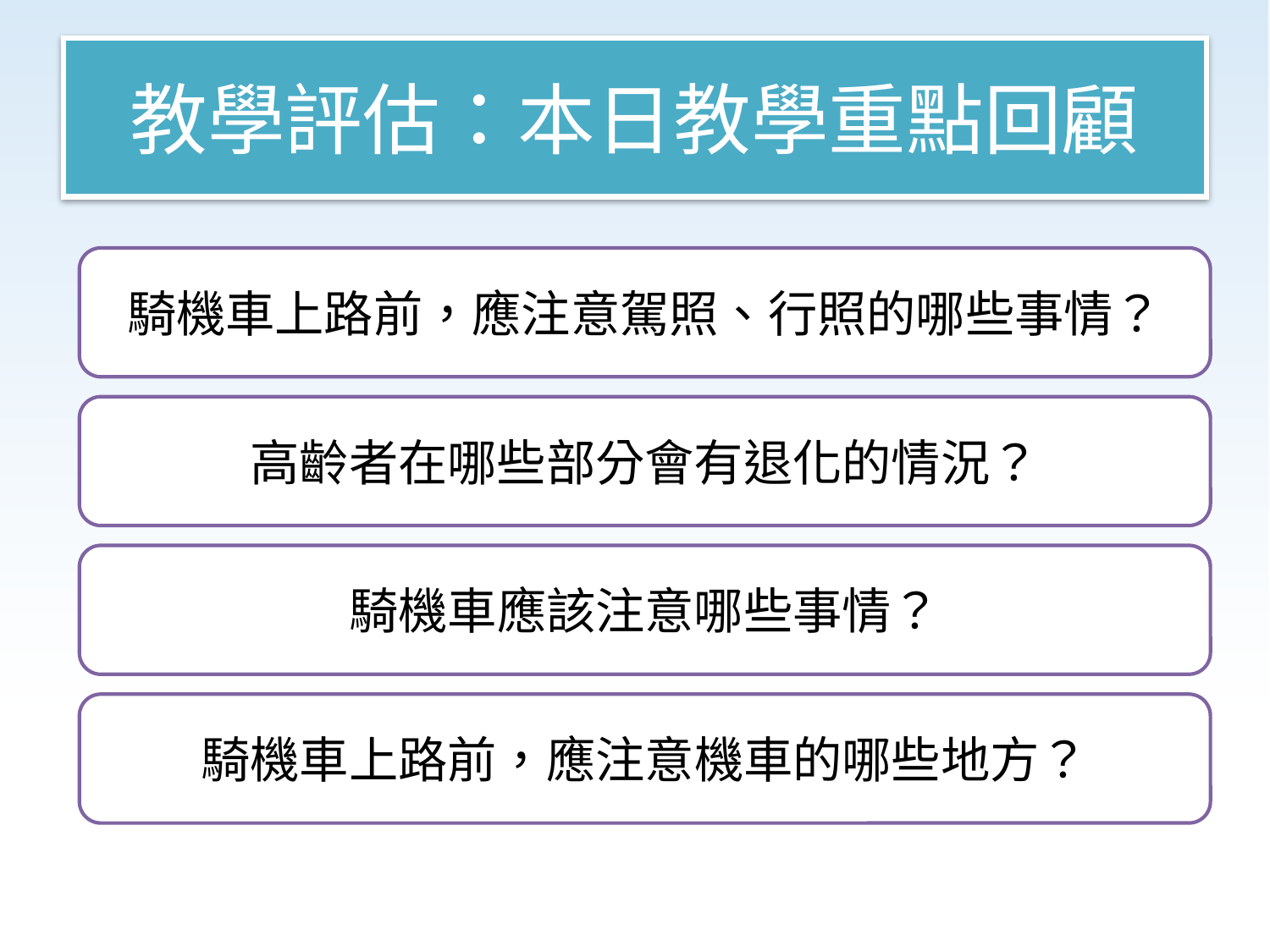

# 教學評估：本日教學重點回顧
騎機車上路前，應注意駕照、行照的哪些事情？
高齡者在哪些部分會有退化的情況？
騎機車應該注意哪些事情？
騎機車上路前，應注意機車的哪些地方？